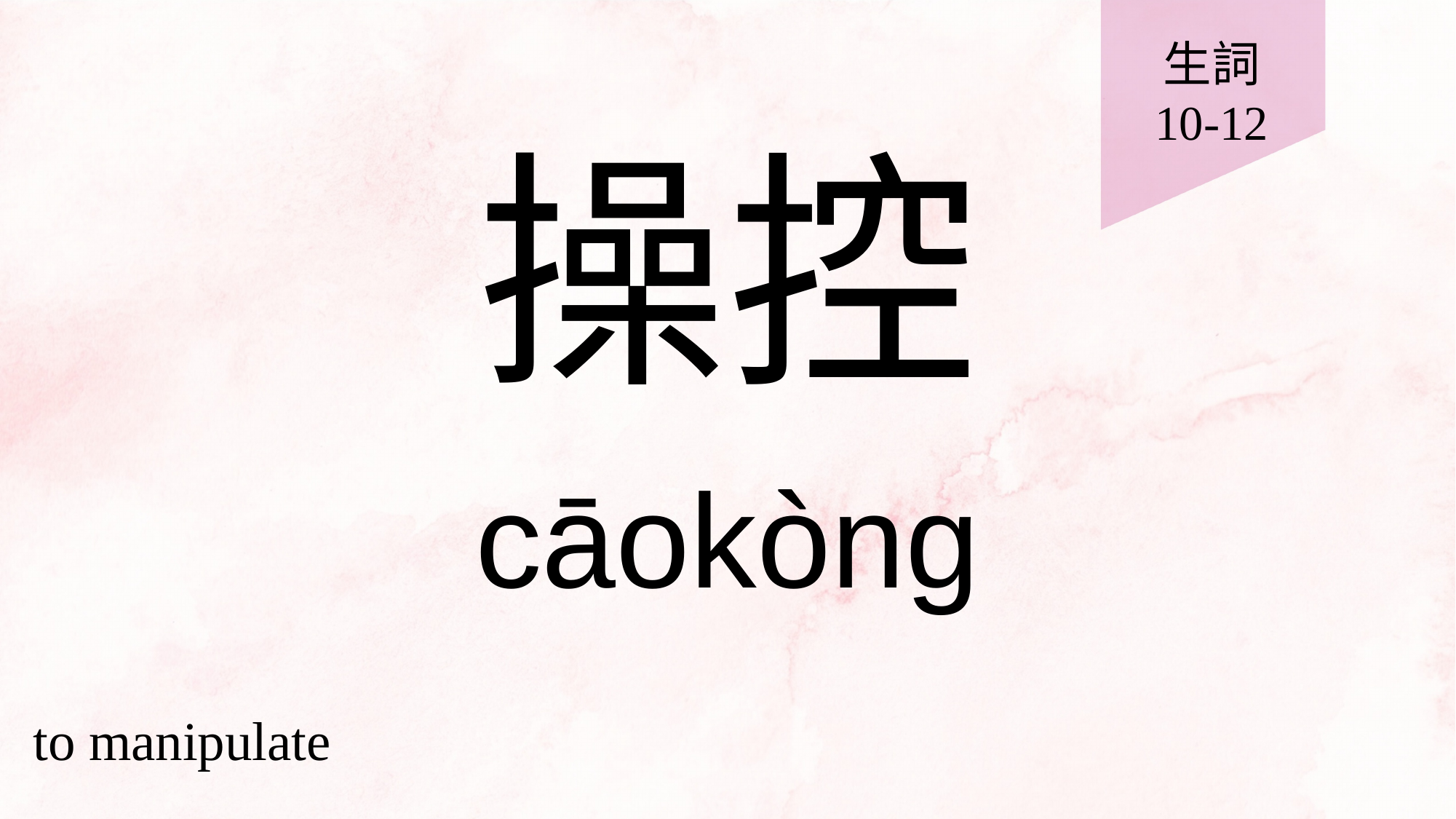

生詞
10-12
# 操控
cāokòng
to manipulate